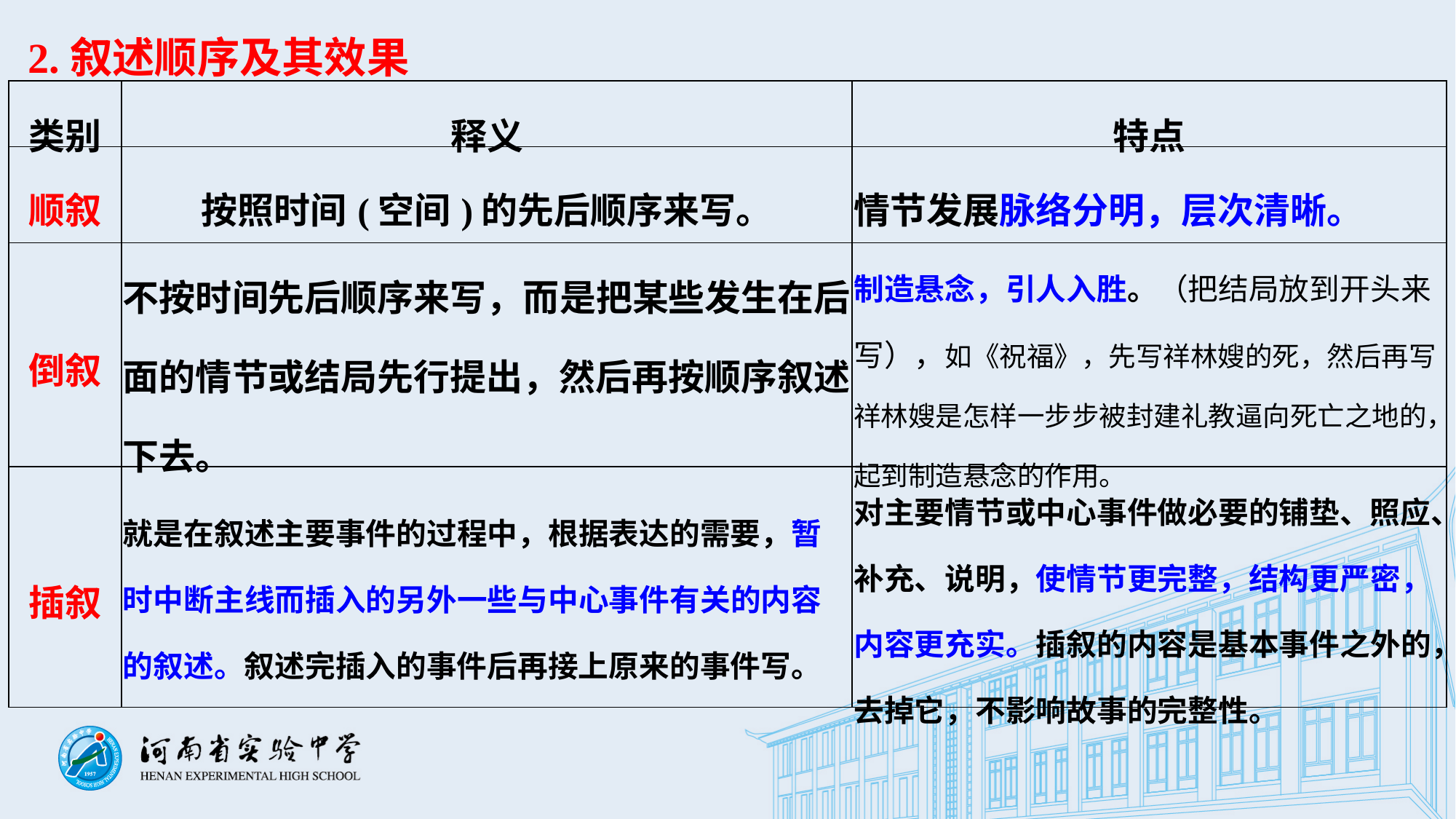

2.叙述顺序及其效果
| 类别 | 释义 | 特点 |
| --- | --- | --- |
| 顺叙 | 按照时间(空间)的先后顺序来写。 | 情节发展脉络分明，层次清晰。 |
| 倒叙 | 不按时间先后顺序来写，而是把某些发生在后面的情节或结局先行提出，然后再按顺序叙述下去。 | 制造悬念，引人入胜。（把结局放到开头来写），如《祝福》，先写祥林嫂的死，然后再写祥林嫂是怎样一步步被封建礼教逼向死亡之地的，起到制造悬念的作用。 |
| 插叙 | 就是在叙述主要事件的过程中，根据表达的需要，暂时中断主线而插入的另外一些与中心事件有关的内容的叙述。叙述完插入的事件后再接上原来的事件写。 | 对主要情节或中心事件做必要的铺垫、照应、补充、说明，使情节更完整，结构更严密，内容更充实。插叙的内容是基本事件之外的，去掉它，不影响故事的完整性。 |